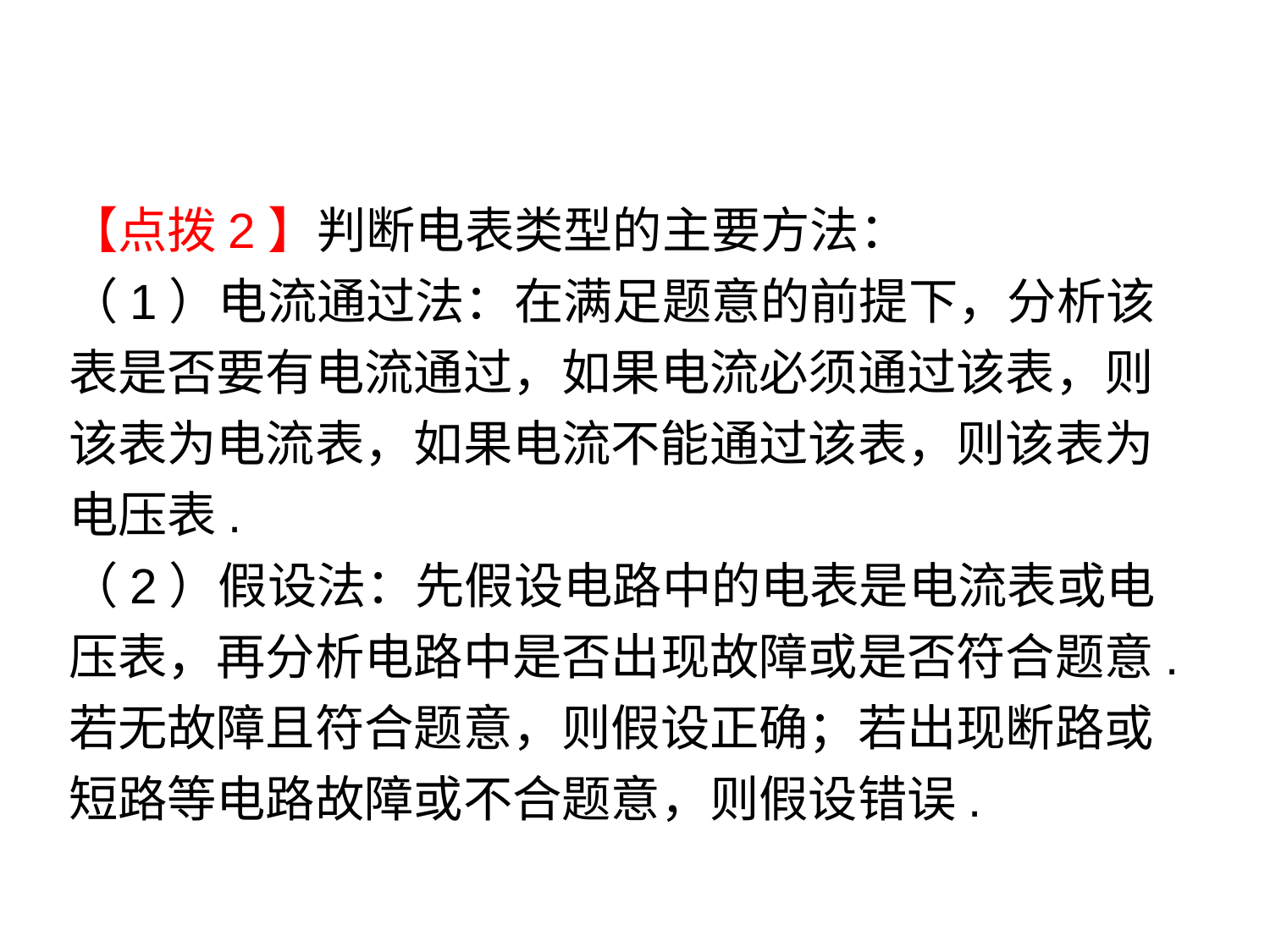

【点拨2】判断电表类型的主要方法：
（1）电流通过法：在满足题意的前提下，分析该表是否要有电流通过，如果电流必须通过该表，则该表为电流表，如果电流不能通过该表，则该表为电压表.
（2）假设法：先假设电路中的电表是电流表或电压表，再分析电路中是否出现故障或是否符合题意. 若无故障且符合题意，则假设正确；若出现断路或短路等电路故障或不合题意，则假设错误.